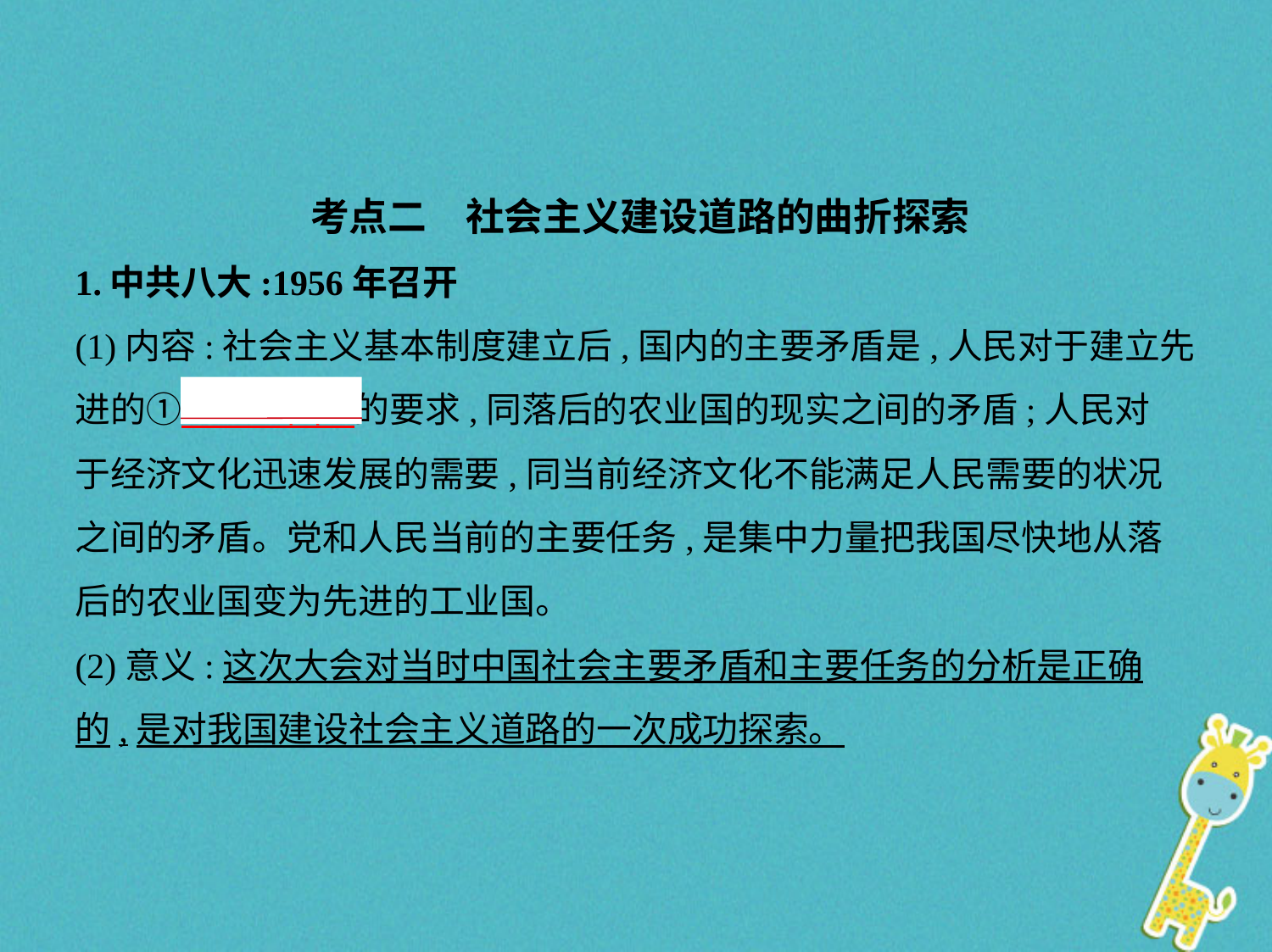

考点二　社会主义建设道路的曲折探索
1.中共八大:1956年召开
(1)内容:社会主义基本制度建立后,国内的主要矛盾是,人民对于建立先
进的①　工业国    的要求,同落后的农业国的现实之间的矛盾;人民对
于经济文化迅速发展的需要,同当前经济文化不能满足人民需要的状况
之间的矛盾。党和人民当前的主要任务,是集中力量把我国尽快地从落
后的农业国变为先进的工业国。
(2)意义:这次大会对当时中国社会主要矛盾和主要任务的分析是正确
的,是对我国建设社会主义道路的一次成功探索。